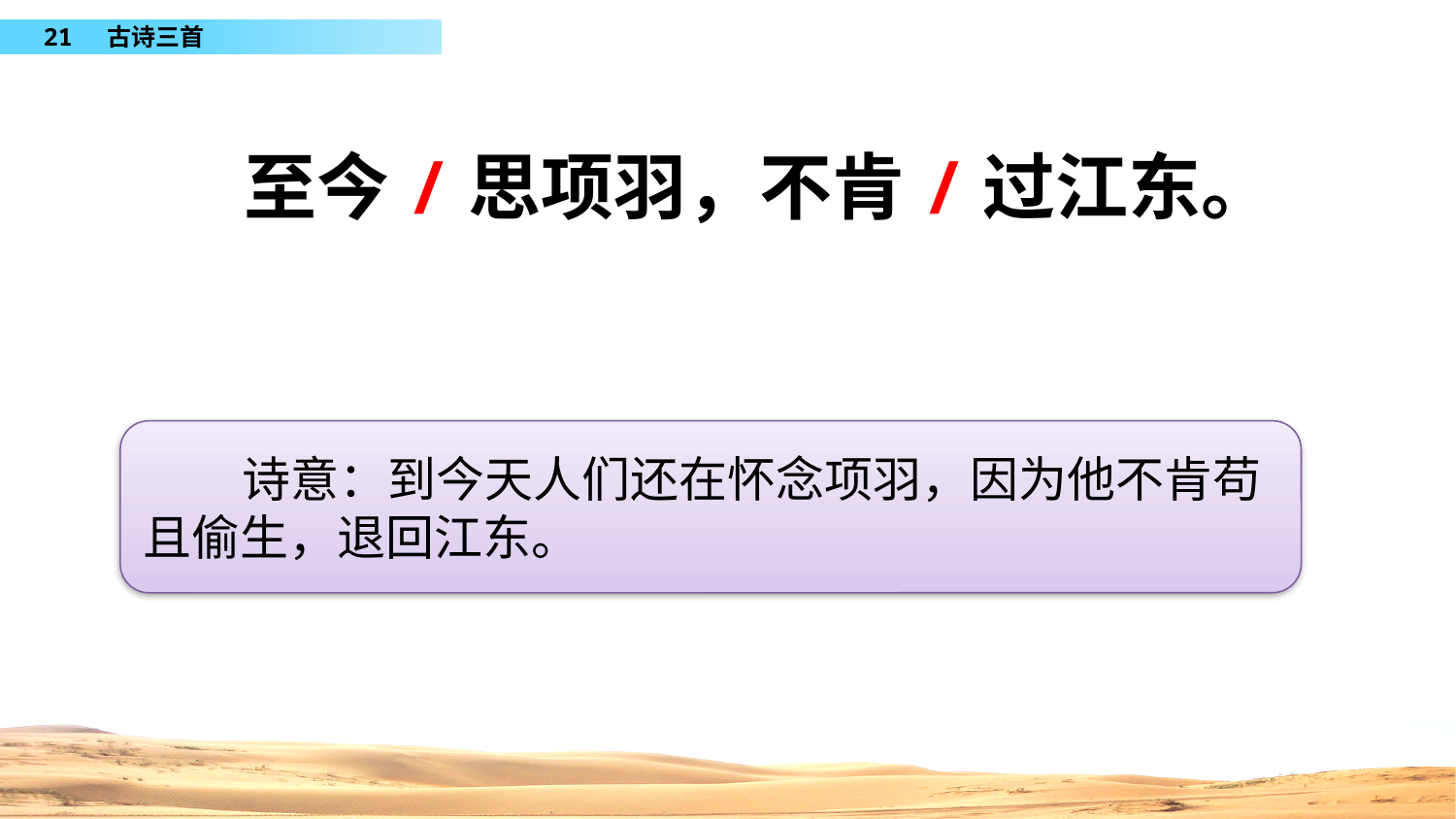

至今/思项羽，不肯/过江东。
           诗意：到今天人们还在怀念项羽，因为他不肯苟且偷生，退回江东。